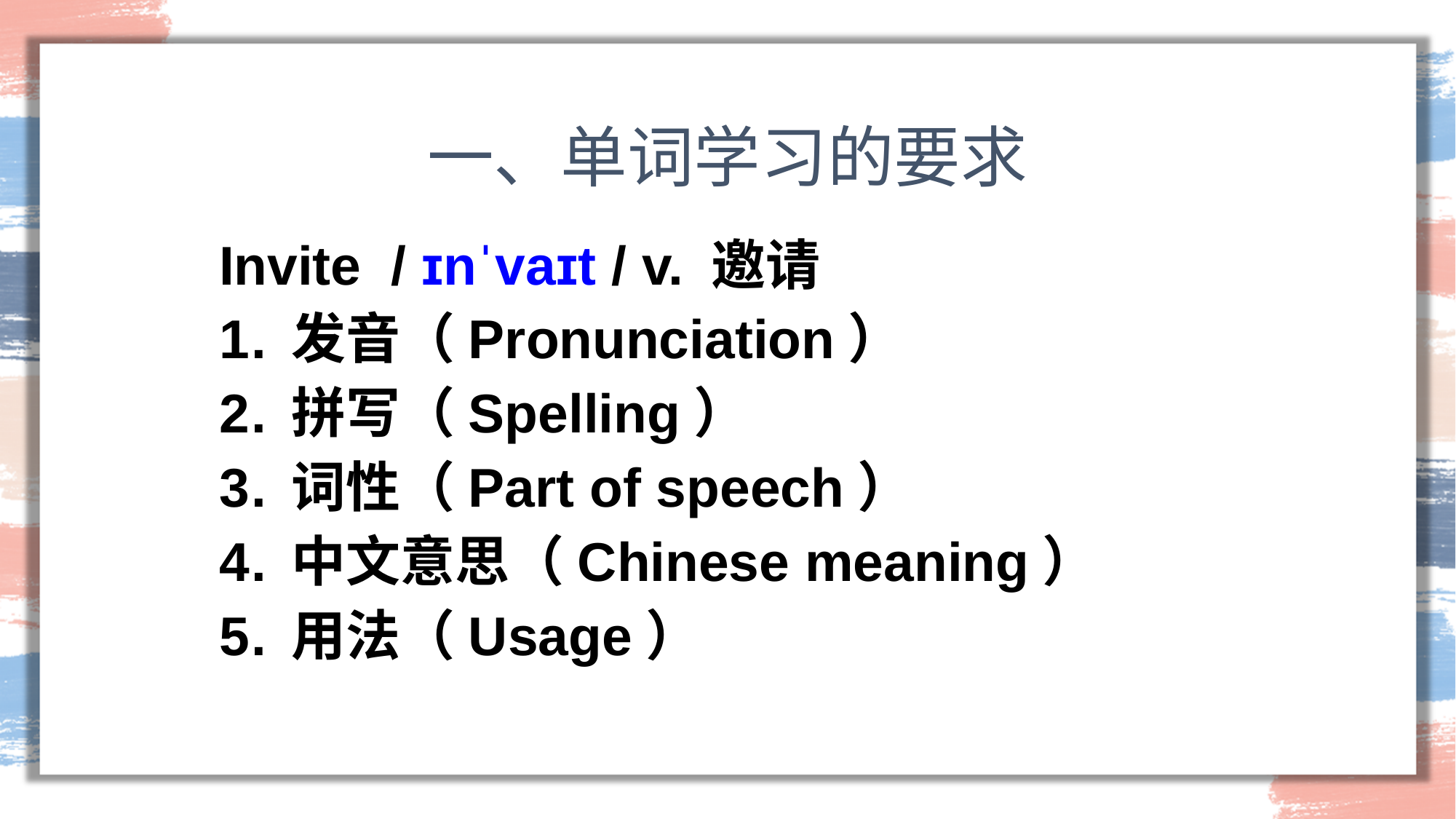

# 一、单词学习的要求
Invite  / ɪnˈvaɪt / v. 邀请
发音（Pronunciation）
拼写（Spelling）
词性（Part of speech）
中文意思（Chinese meaning）
用法（Usage）